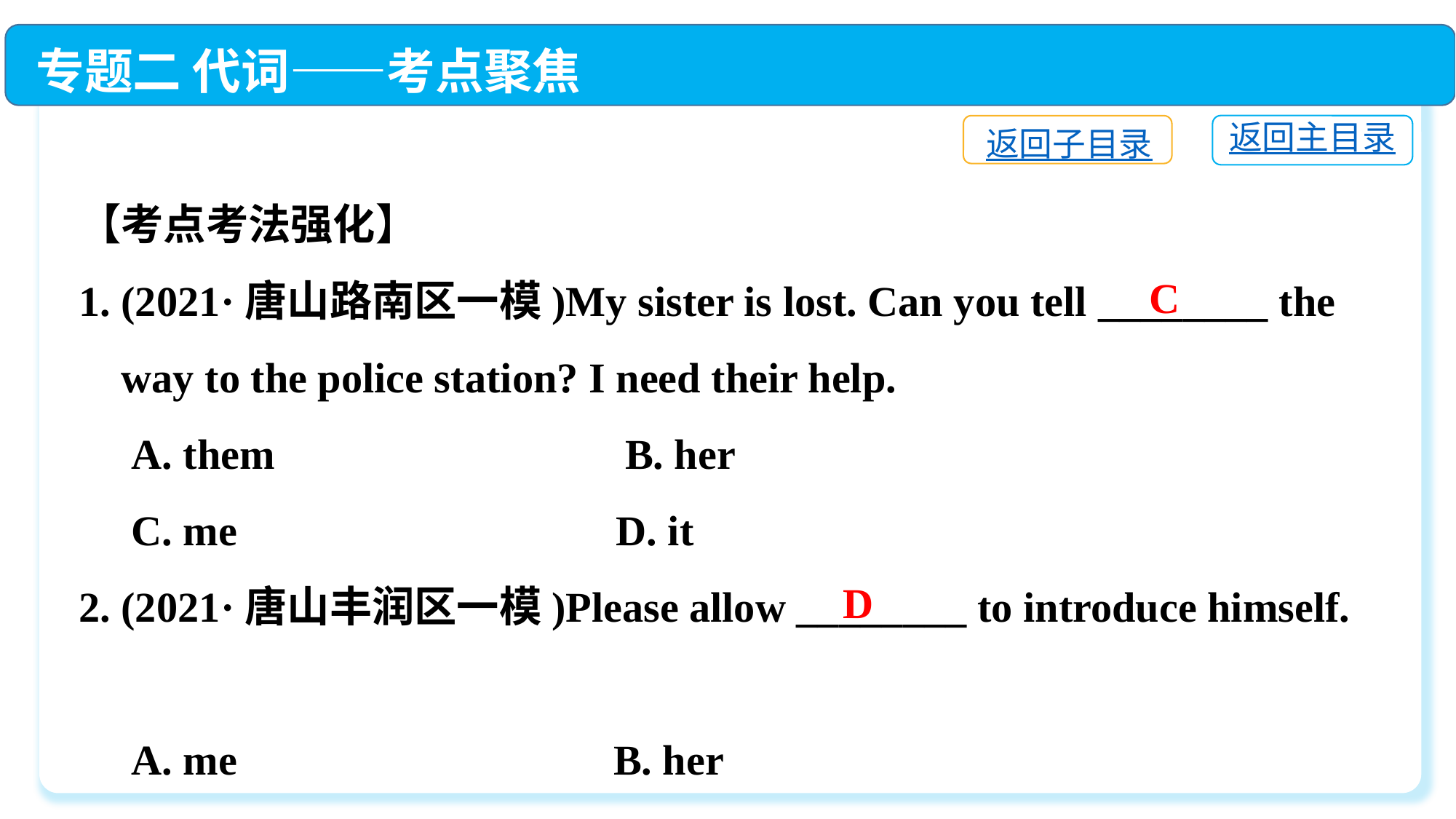

专题二 代词——考点聚焦

返回主目录

返回子目录
【考点考法强化】
1. (2021·唐山路南区一模)My sister is lost. Can you tell ________ the
    way to the police station? I need their help.
     A. them　　　                     B. her
     C. me　　　                        D. it
2. (2021·唐山丰润区一模)Please allow ________ to introduce himself.
     A. me	                              B. her
     C. you	                              D. him
C
D